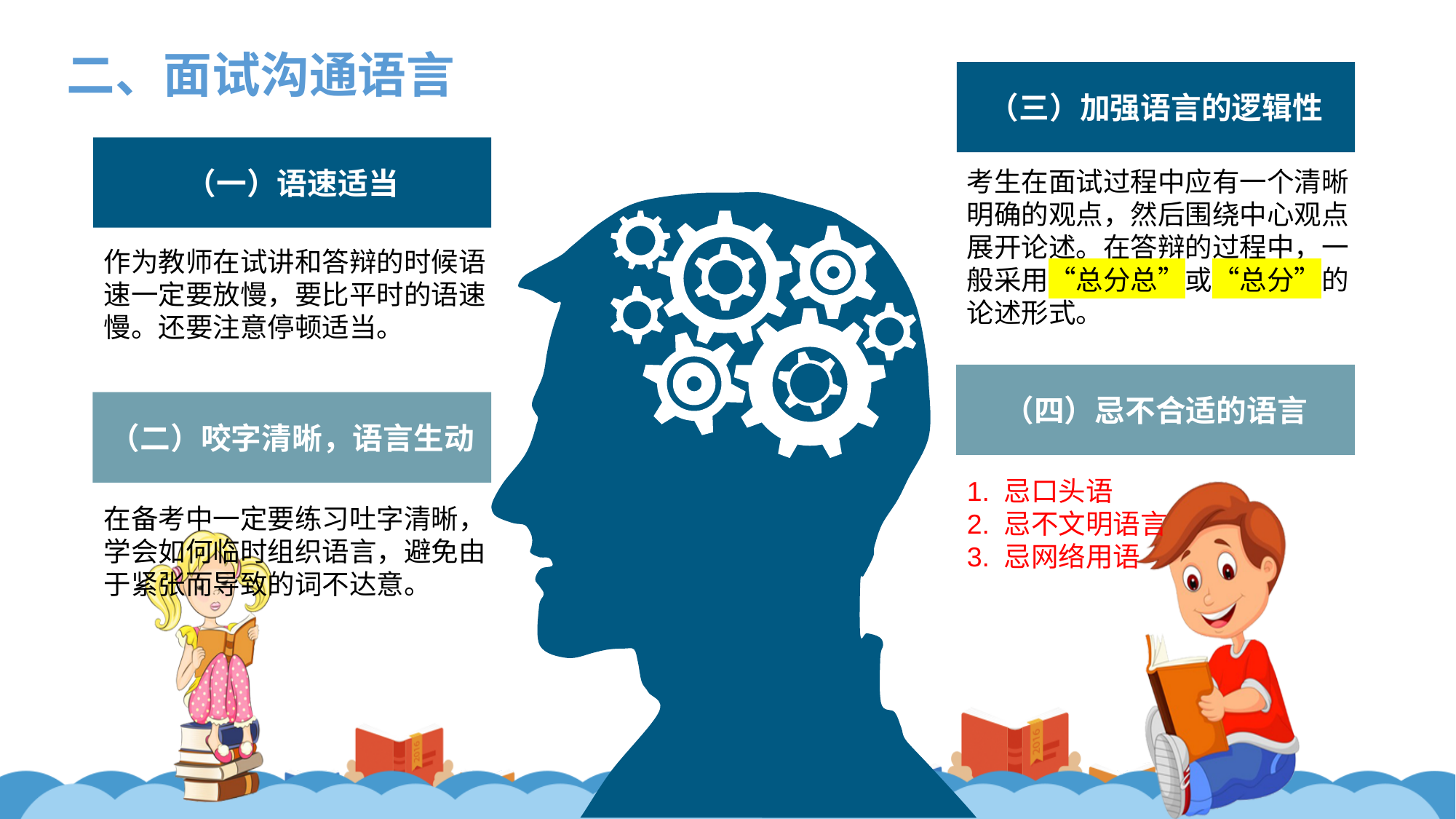

二、面试沟通语言
（三）加强语言的逻辑性
（一）语速适当
考生在面试过程中应有一个清晰明确的观点，然后围绕中心观点展开论述。在答辩的过程中，一般采用“总分总”或“总分”的论述形式。

作为教师在试讲和答辩的时候语速一定要放慢，要比平时的语速慢。还要注意停顿适当。

（四）忌不合适的语言
（二）咬字清晰，语言生动
1. 忌口头语
2. 忌不文明语言
3. 忌网络用语
在备考中一定要练习吐字清晰，学会如何临时组织语言，避免由于紧张而导致的词不达意。